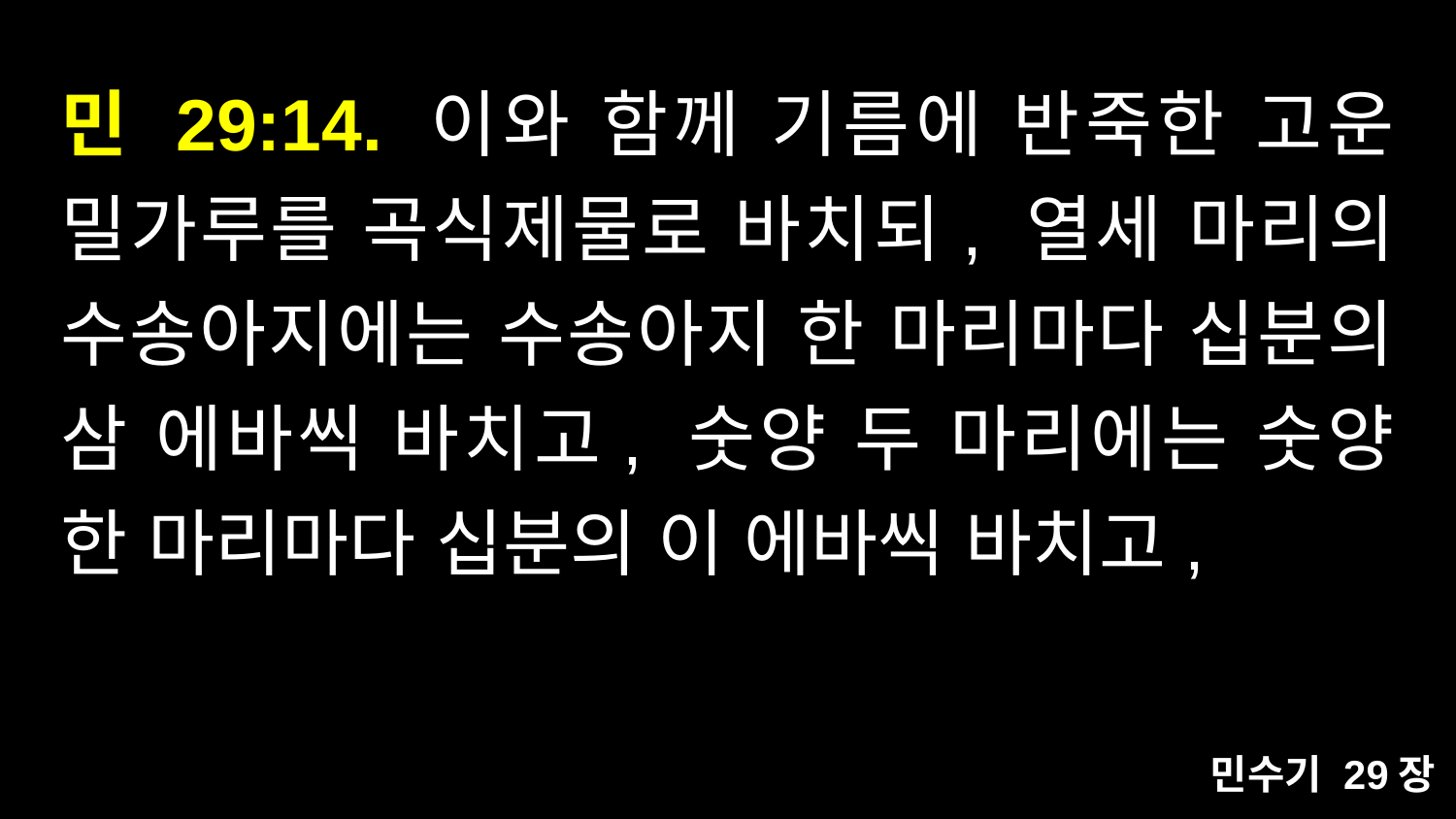

# 민 29:14. 이와 함께 기름에 반죽한 고운 밀가루를 곡식제물로 바치되, 열세 마리의 수송아지에는 수송아지 한 마리마다 십분의 삼 에바씩 바치고, 숫양 두 마리에는 숫양 한 마리마다 십분의 이 에바씩 바치고,
민수기 29장